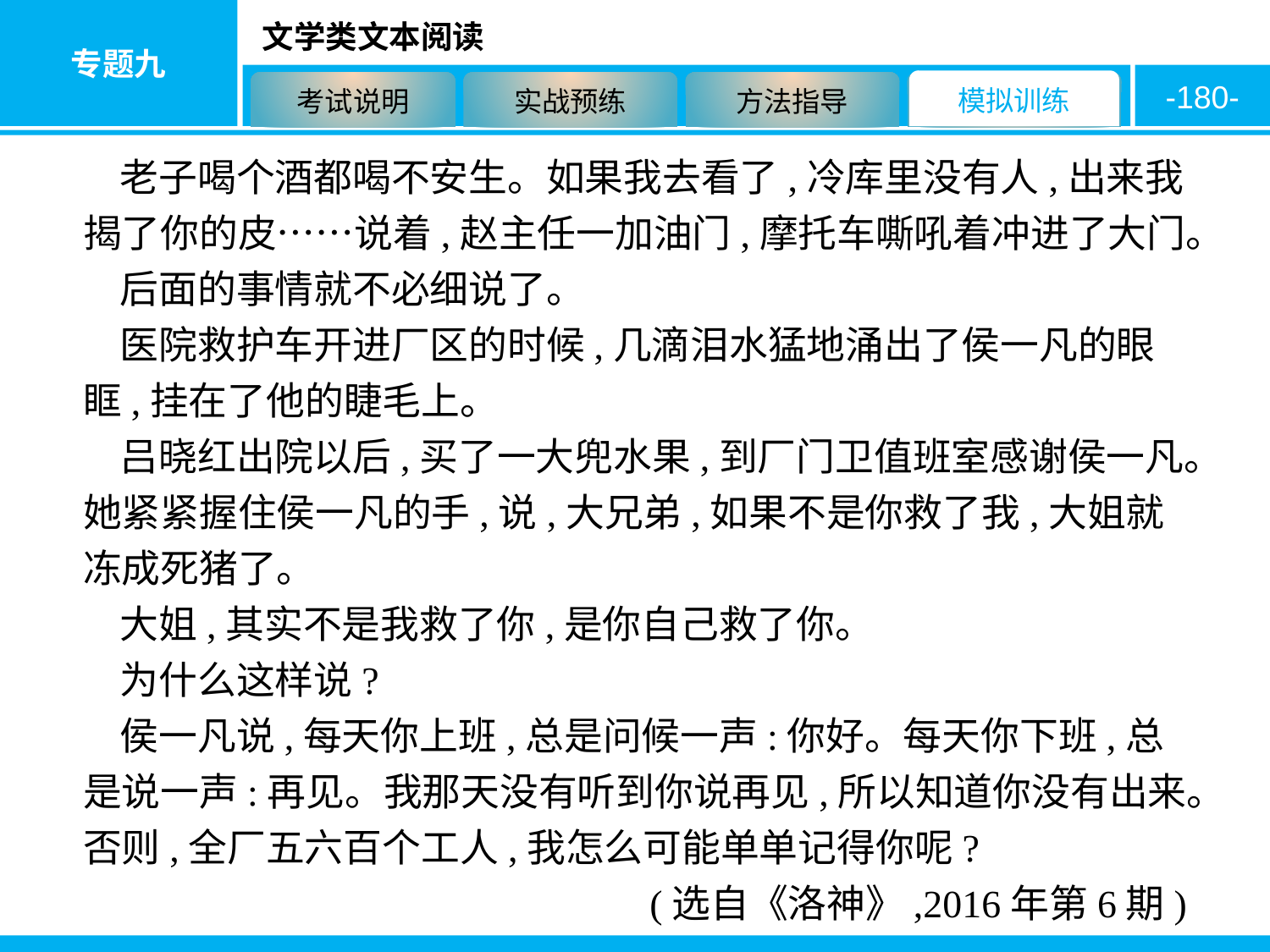

-180-
老子喝个酒都喝不安生。如果我去看了,冷库里没有人,出来我揭了你的皮……说着,赵主任一加油门,摩托车嘶吼着冲进了大门。
后面的事情就不必细说了。
医院救护车开进厂区的时候,几滴泪水猛地涌出了侯一凡的眼眶,挂在了他的睫毛上。
吕晓红出院以后,买了一大兜水果,到厂门卫值班室感谢侯一凡。她紧紧握住侯一凡的手,说,大兄弟,如果不是你救了我,大姐就冻成死猪了。
大姐,其实不是我救了你,是你自己救了你。
为什么这样说?
侯一凡说,每天你上班,总是问候一声:你好。每天你下班,总是说一声:再见。我那天没有听到你说再见,所以知道你没有出来。否则,全厂五六百个工人,我怎么可能单单记得你呢?
(选自《洛神》,2016年第6期)